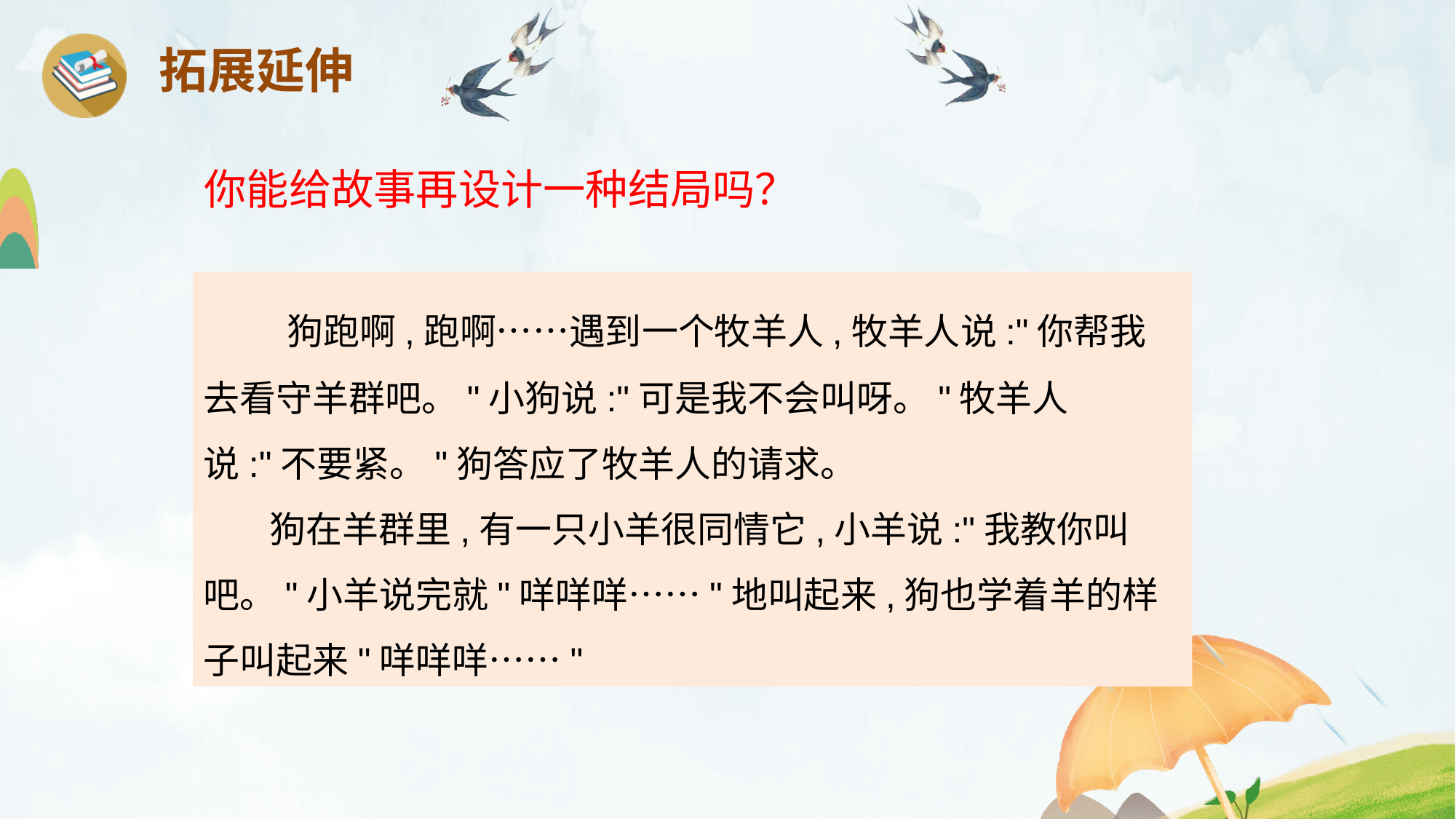

拓展延伸
你能给故事再设计一种结局吗？
        狗跑啊,跑啊……遇到一个牧羊人,牧羊人说:"你帮我去看守羊群吧。"小狗说:"可是我不会叫呀。"牧羊人说:"不要紧。"狗答应了牧羊人的请求。
       狗在羊群里,有一只小羊很同情它,小羊说:"我教你叫吧。"小羊说完就"咩咩咩……"地叫起来,狗也学着羊的样子叫起来"咩咩咩……"